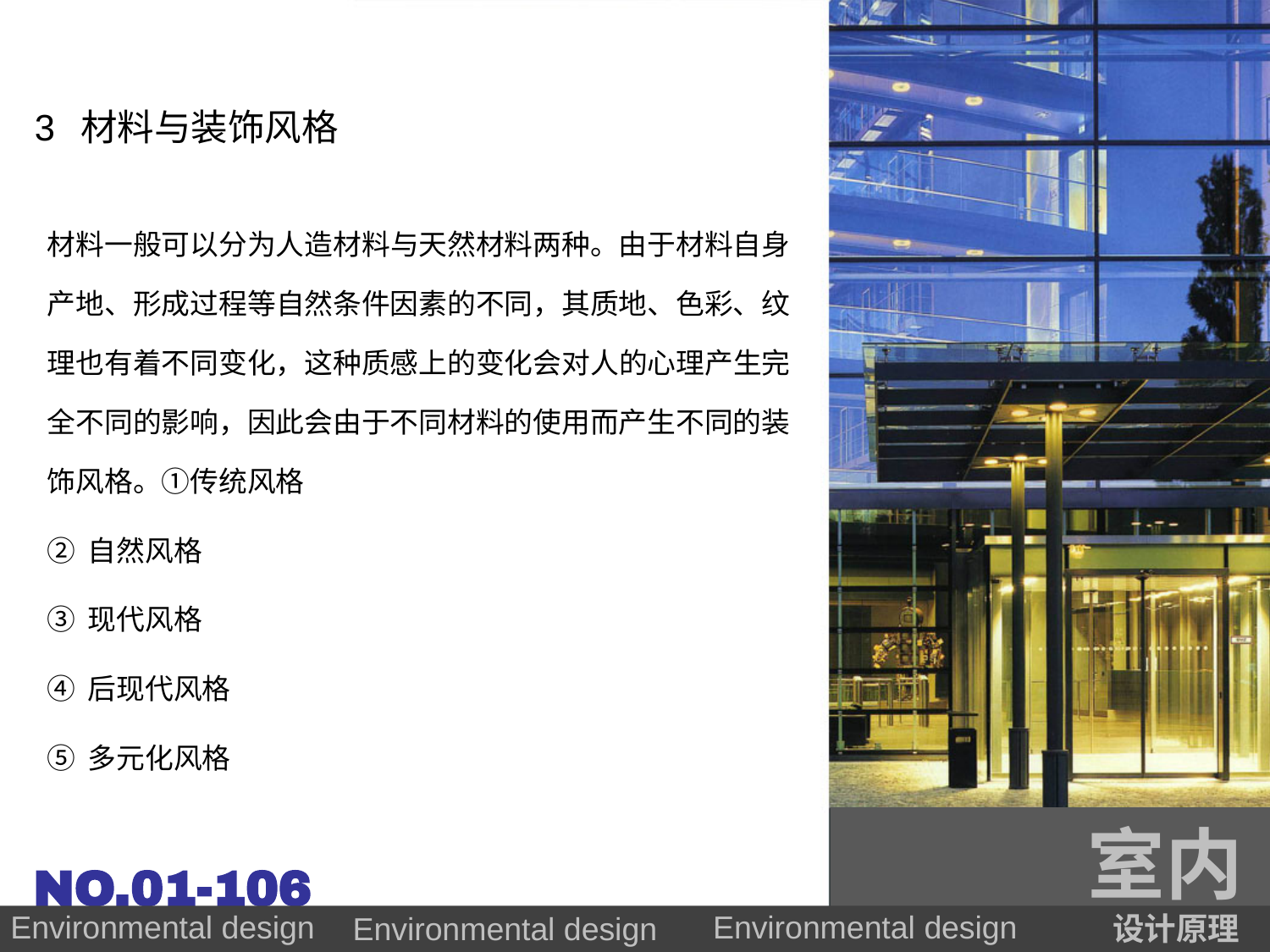

# 3 材料与装饰风格
材料一般可以分为人造材料与天然材料两种。由于材料自身产地、形成过程等自然条件因素的不同，其质地、色彩、纹理也有着不同变化，这种质感上的变化会对人的心理产生完全不同的影响，因此会由于不同材料的使用而产生不同的装饰风格。①传统风格
②自然风格
③现代风格
④后现代风格
⑤多元化风格

室内

NO.01-106
设计原理
Environmental design
Environmental design
Environmental design